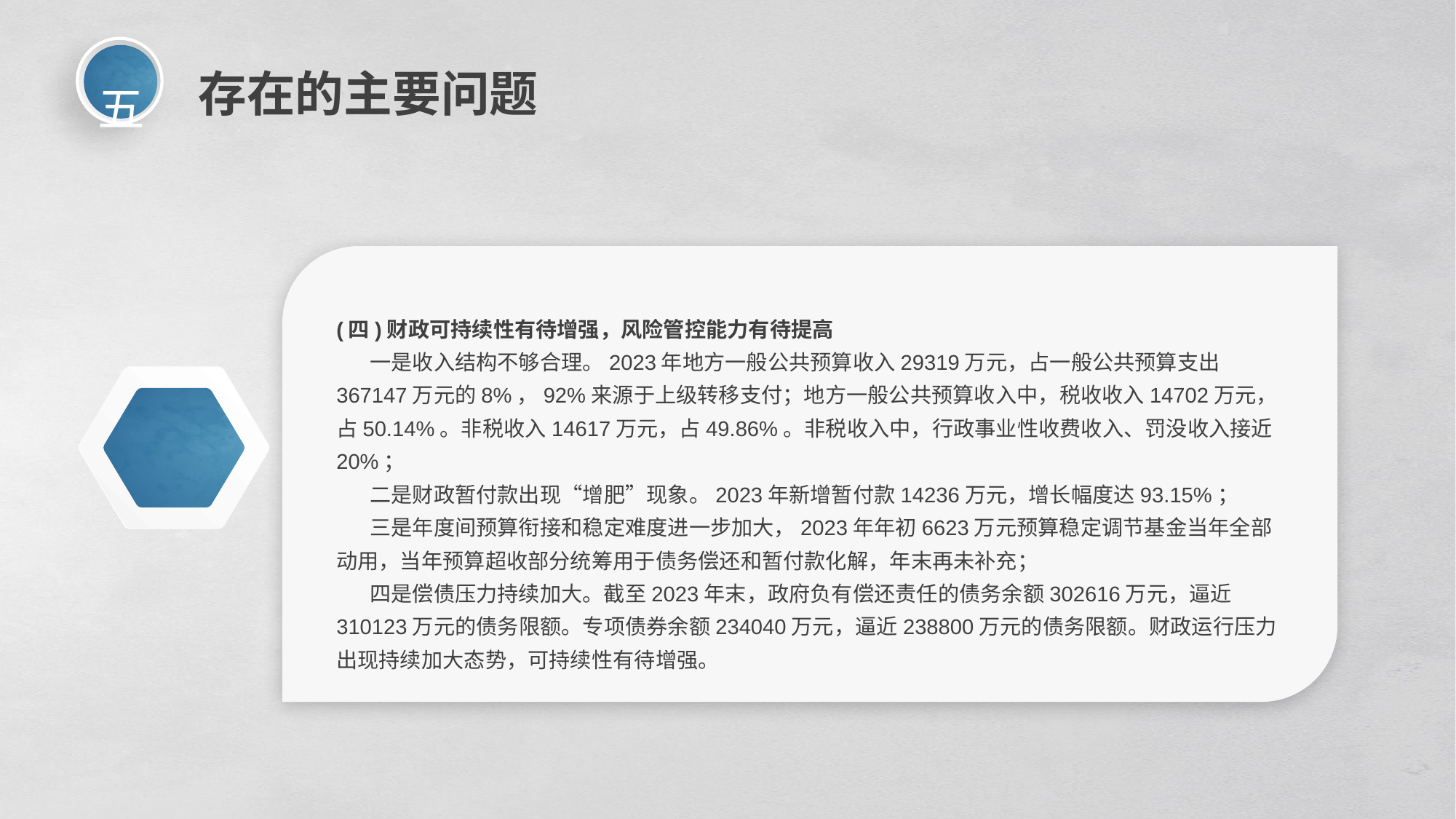

五

存在的主要问题

(四)财政可持续性有待增强，风险管控能力有待提高
      一是收入结构不够合理。2023年地方一般公共预算收入29319万元，占一般公共预算支出367147万元的8%，92%来源于上级转移支付；地方一般公共预算收入中，税收收入14702万元，占50.14%。非税收入14617万元，占49.86%。非税收入中，行政事业性收费收入、罚没收入接近20%；
      二是财政暂付款出现“增肥”现象。2023年新增暂付款14236万元，增长幅度达93.15%；
      三是年度间预算衔接和稳定难度进一步加大，2023年年初6623万元预算稳定调节基金当年全部动用，当年预算超收部分统筹用于债务偿还和暂付款化解，年末再未补充；
      四是偿债压力持续加大。截至2023年末，政府负有偿还责任的债务余额302616万元，逼近310123万元的债务限额。专项债券余额234040万元，逼近238800万元的债务限额。财政运行压力出现持续加大态势，可持续性有待增强。